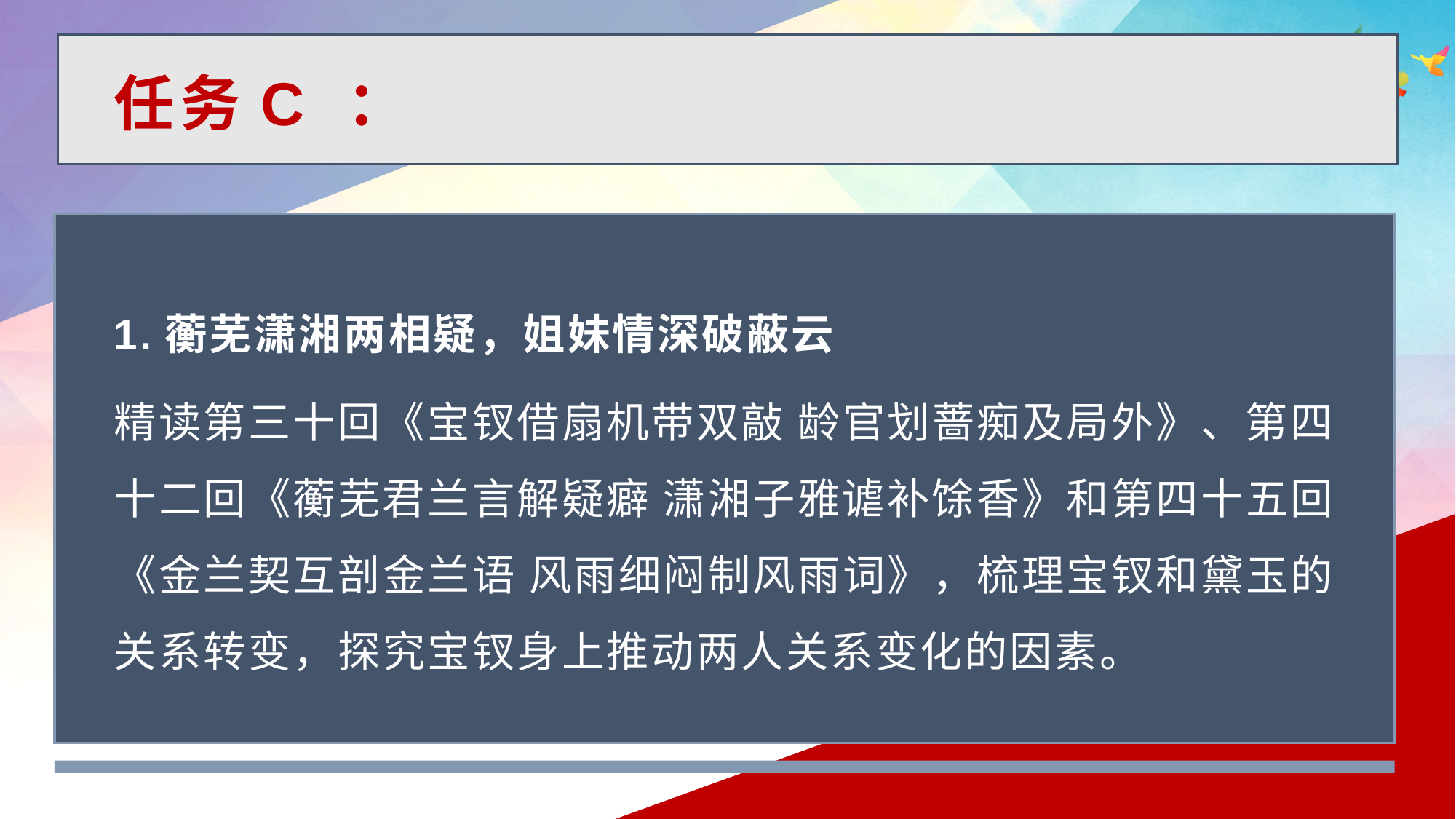

任务C ：

1.蘅芜潇湘两相疑，姐妹情深破蔽云
精读第三十回《宝钗借扇机带双敲 龄官划蔷痴及局外》、第四十二回《蘅芜君兰言解疑癖 潇湘子雅谑补馀香》和第四十五回《金兰契互剖金兰语 风雨细闷制风雨词》，梳理宝钗和黛玉的关系转变，探究宝钗身上推动两人关系变化的因素。